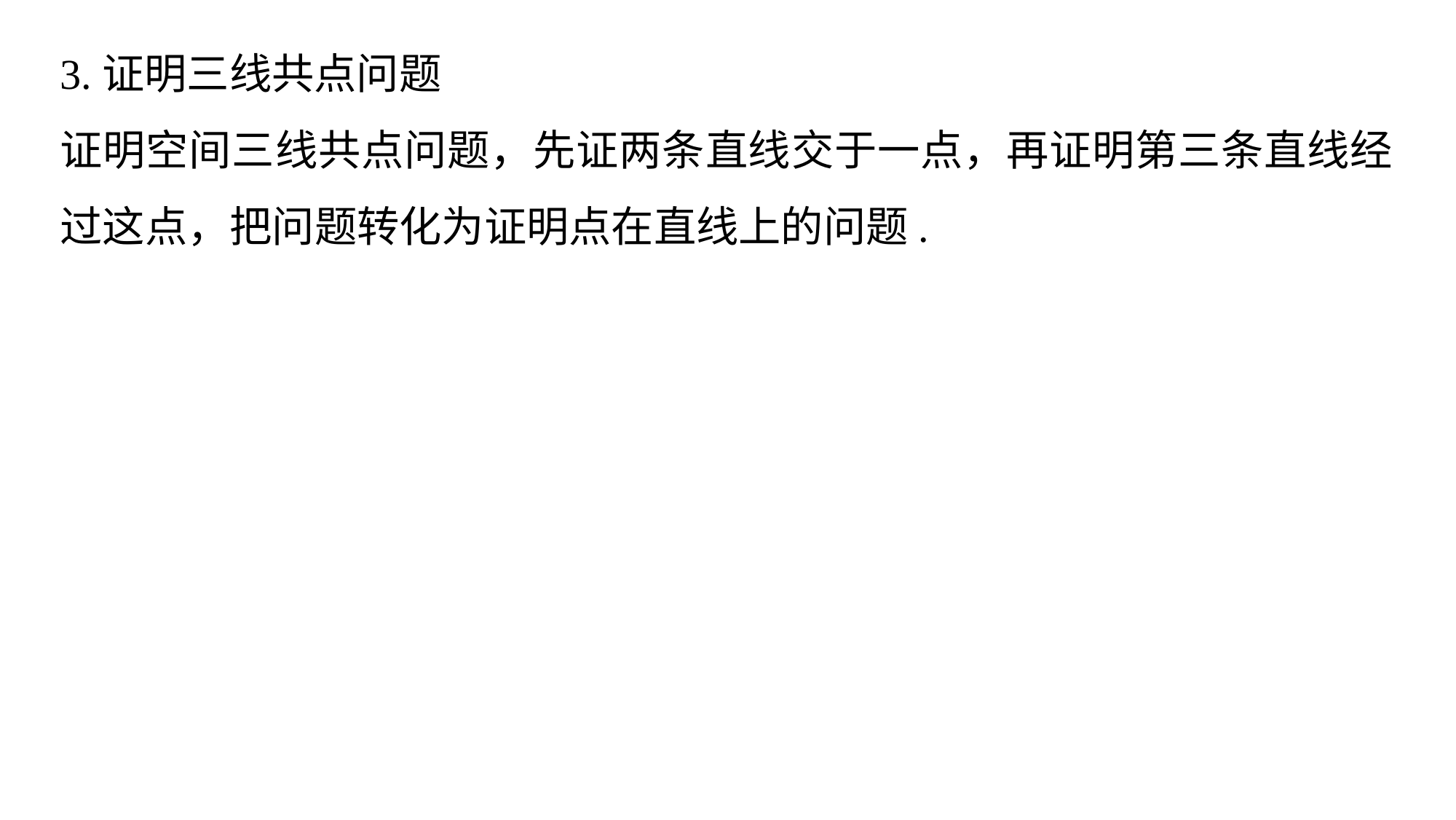

3.证明三线共点问题
证明空间三线共点问题，先证两条直线交于一点，再证明第三条直线经过这点，把问题转化为证明点在直线上的问题.